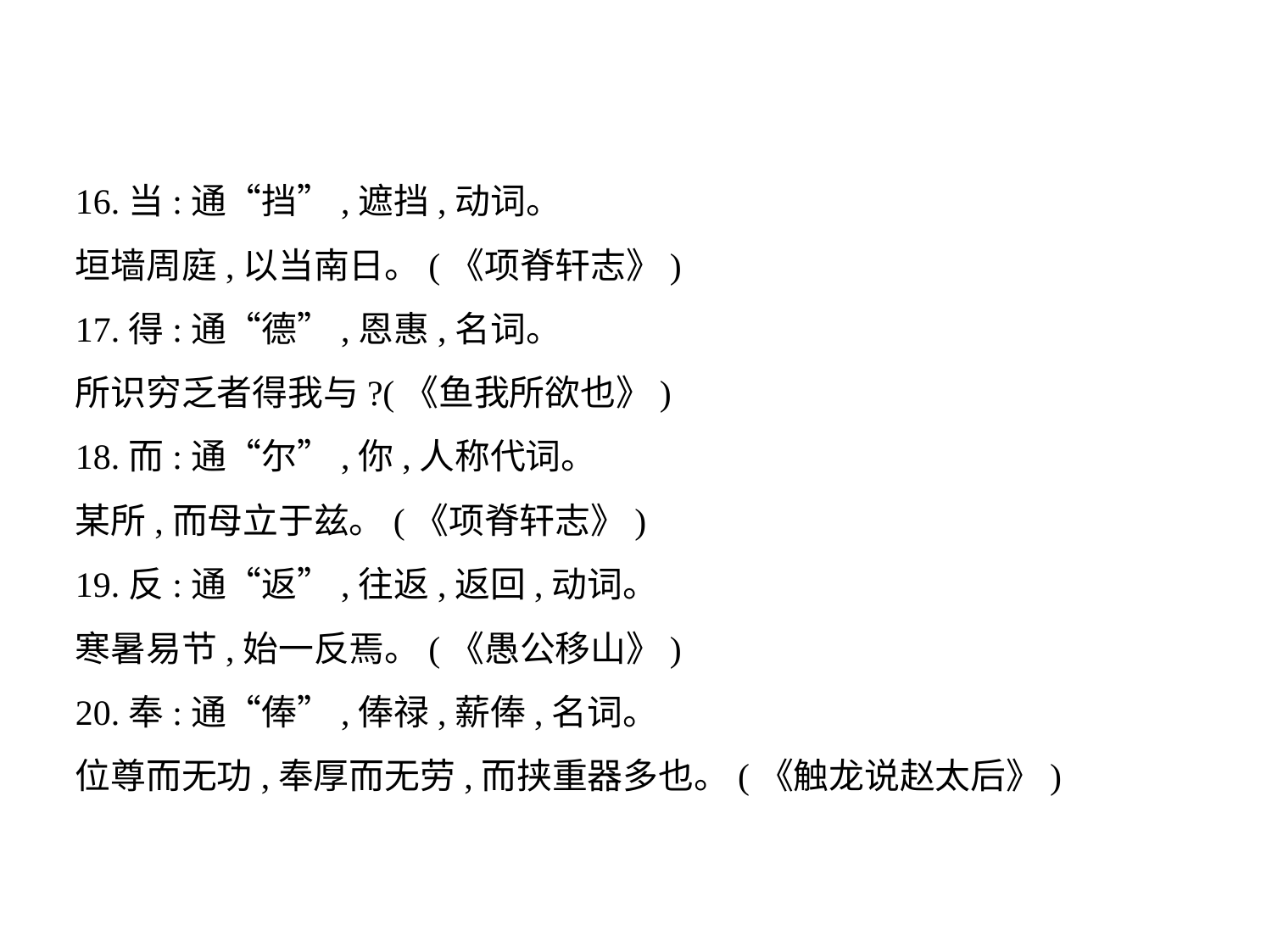

16.当:通“挡”,遮挡,动词。
垣墙周庭,以当南日。(《项脊轩志》)
17.得:通“德”,恩惠,名词。
所识穷乏者得我与?(《鱼我所欲也》)
18.而:通“尔”,你,人称代词。
某所,而母立于兹。(《项脊轩志》)
19.反:通“返”,往返,返回,动词。
寒暑易节,始一反焉。(《愚公移山》)
20.奉:通“俸”,俸禄,薪俸,名词。
位尊而无功,奉厚而无劳,而挟重器多也。(《触龙说赵太后》)